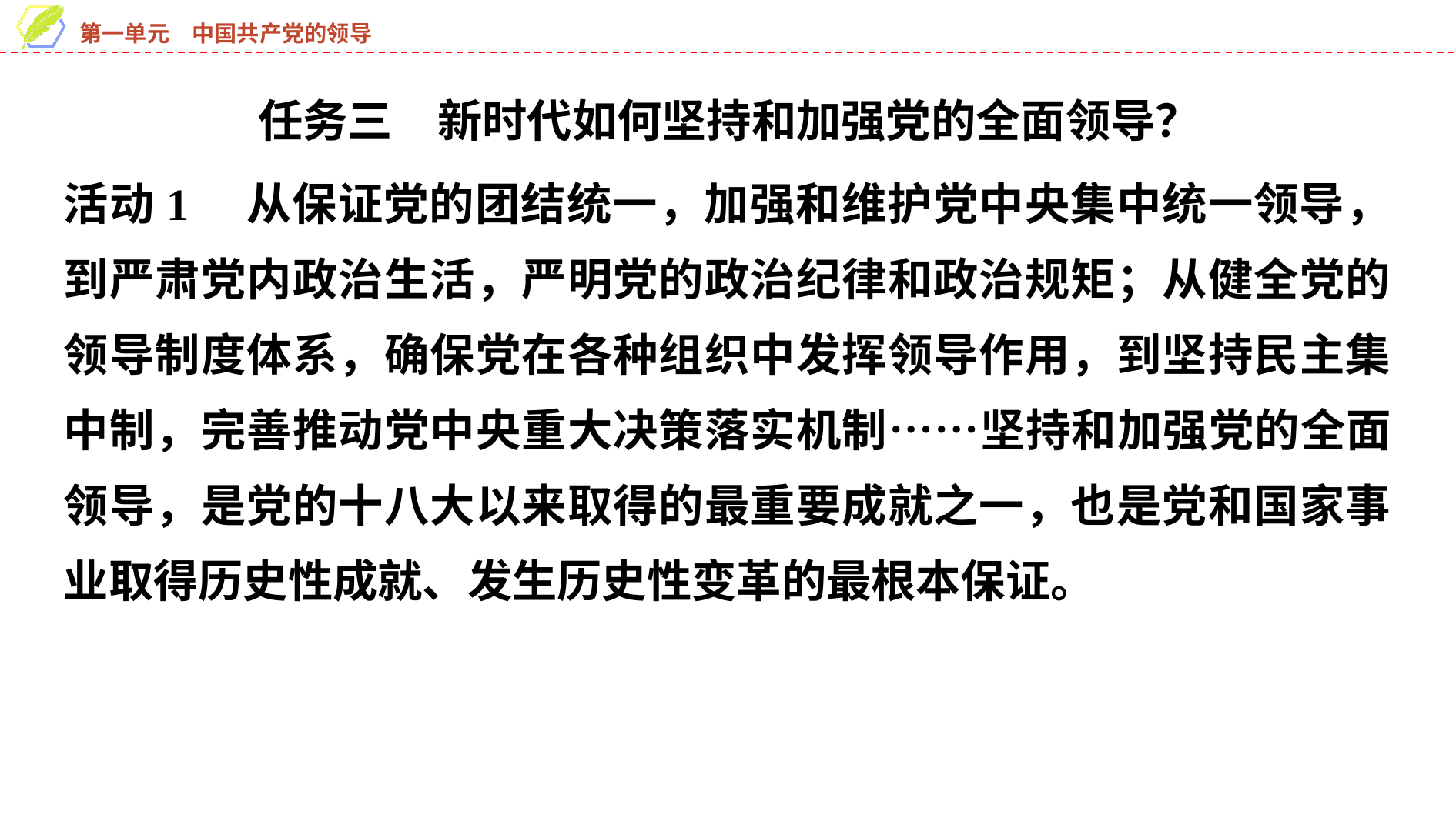

任务三　新时代如何坚持和加强党的全面领导？
活动1　从保证党的团结统一，加强和维护党中央集中统一领导，到严肃党内政治生活，严明党的政治纪律和政治规矩；从健全党的领导制度体系，确保党在各种组织中发挥领导作用，到坚持民主集中制，完善推动党中央重大决策落实机制……坚持和加强党的全面领导，是党的十八大以来取得的最重要成就之一，也是党和国家事业取得历史性成就、发生历史性变革的最根本保证。